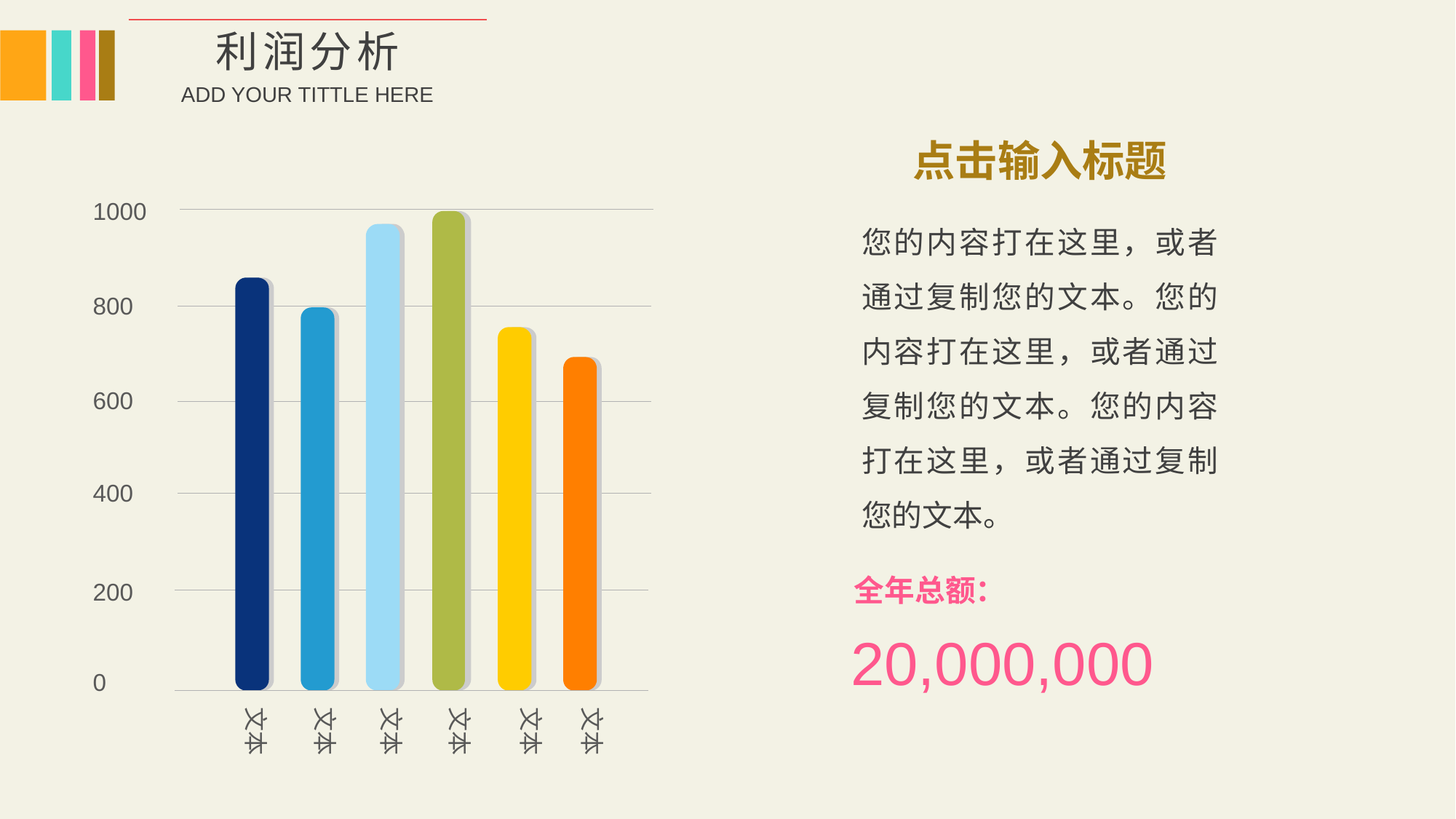

0
利润分析
ADD YOUR TITTLE HERE
点击输入标题
1000
您的内容打在这里，或者通过复制您的文本。您的内容打在这里，或者通过复制您的文本。您的内容打在这里，或者通过复制您的文本。

800

600
400
200
全年总额：
20,000,000
0
文本
文本
文本
文本
文本
文本